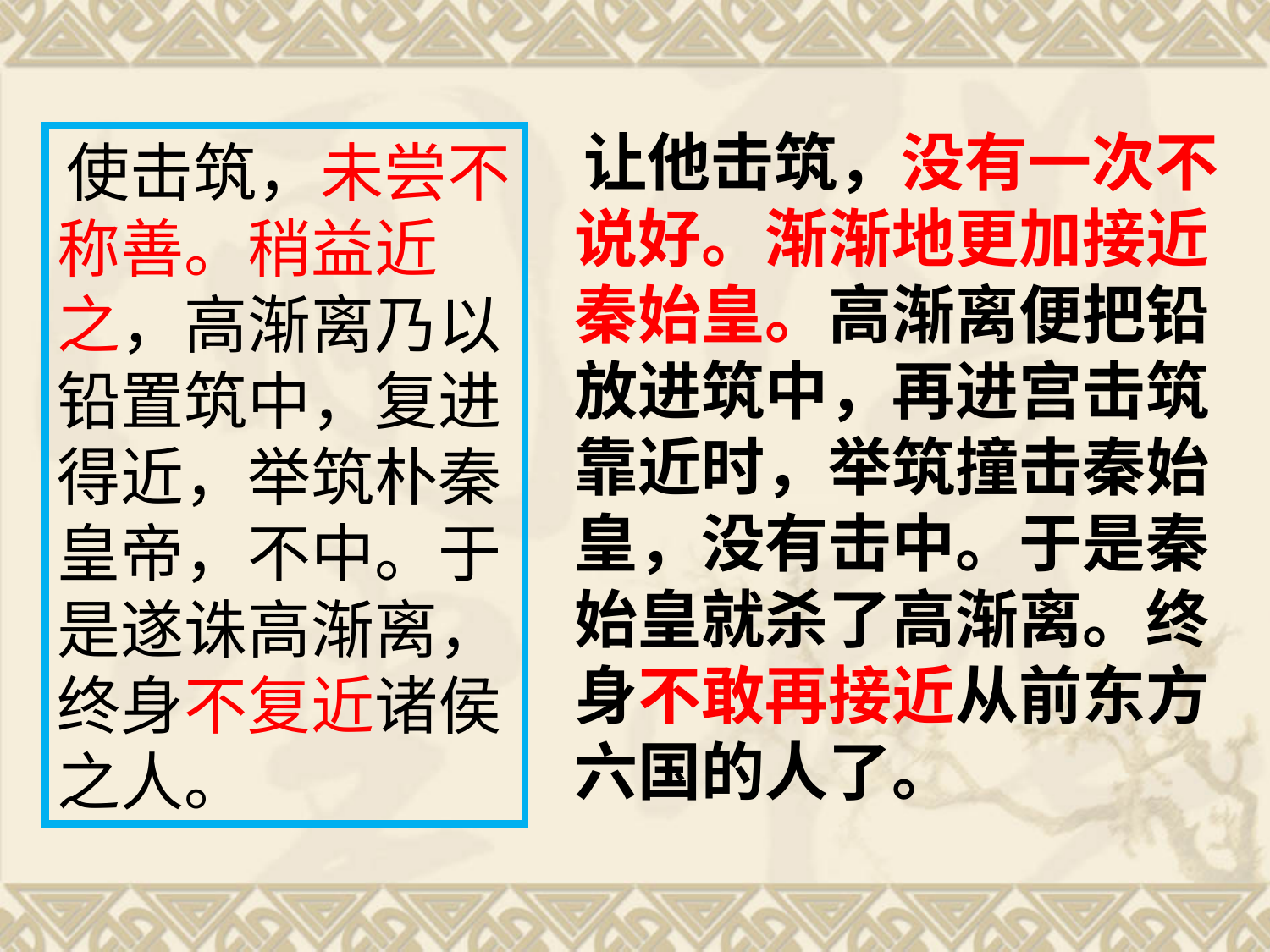

让他击筑，没有一次不说好。渐渐地更加接近秦始皇。高渐离便把铅放进筑中，再进宫击筑靠近时，举筑撞击秦始皇，没有击中。于是秦始皇就杀了高渐离。终身不敢再接近从前东方六国的人了。
使击筑，未尝不称善。稍益近之，高渐离乃以铅置筑中，复进得近，举筑朴秦皇帝，不中。于是遂诛高渐离，终身不复近诸侯之人。